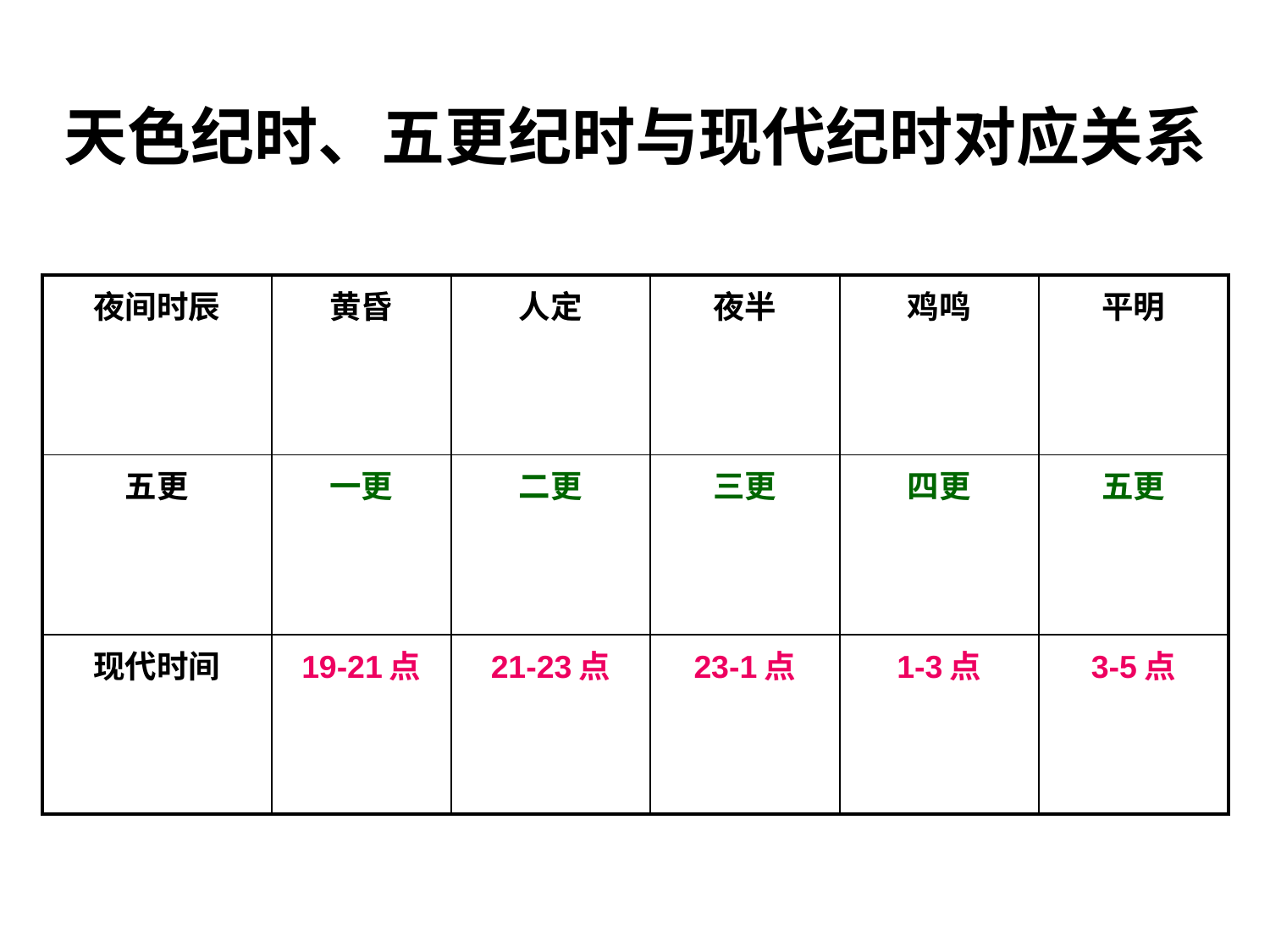

天色纪时、五更纪时与现代纪时对应关系
| 夜间时辰 | 黄昏 | 人定 | 夜半 | 鸡鸣 | 平明 |
| --- | --- | --- | --- | --- | --- |
| 五更 | 一更 | 二更 | 三更 | 四更 | 五更 |
| 现代时间 | 19-21点 | 21-23点 | 23-1点 | 1-3点 | 3-5点 |